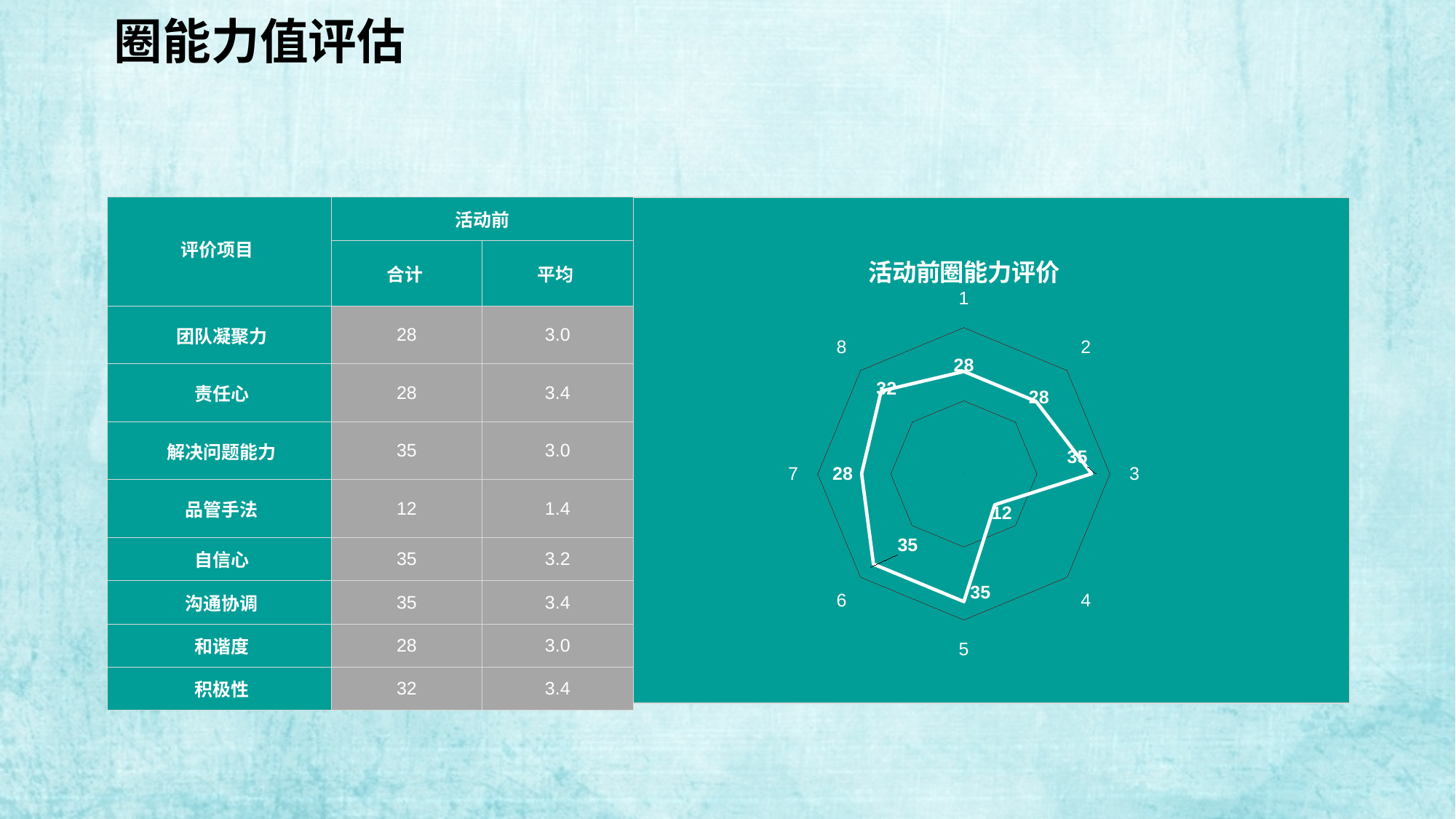

圈能力值评估
| 评价项目 | 活动前 |  |
| --- | --- | --- |
|  | 合计 | 平均 |
| 团队凝聚力 | 28 | 3.0 |
| 责任心 | 28 | 3.4 |
| 解决问题能力 | 35 | 3.0 |
| 品管手法 | 12 | 1.4 |
| 自信心 | 35 | 3.2 |
| 沟通协调 | 35 | 3.4 |
| 和谐度 | 28 | 3.0 |
| 积极性 | 32 | 3.4 |

### Chart: 活动前圈能力评价

| Category |  |  |
|---|---|---|